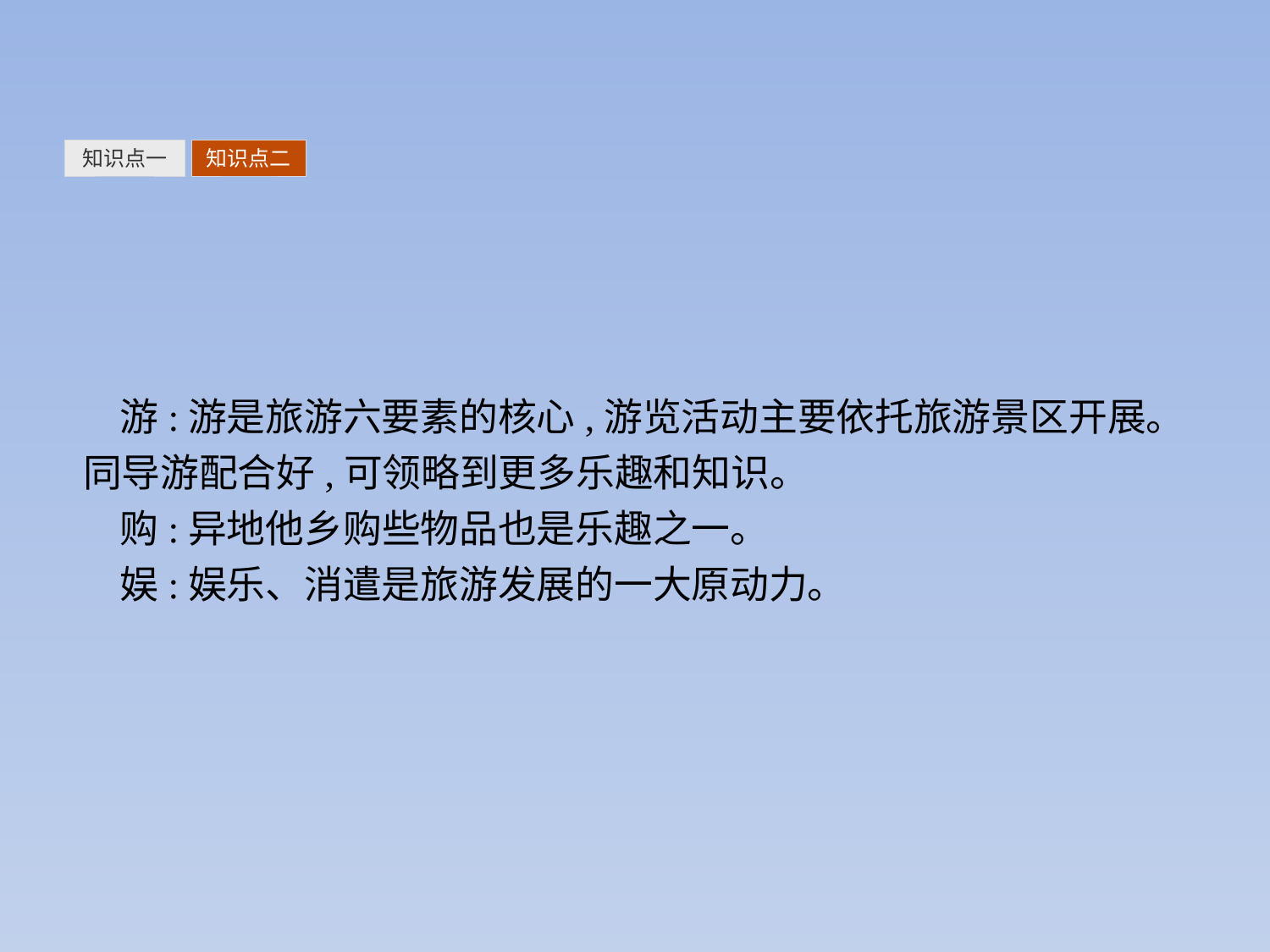

知识点一
知识点二
游:游是旅游六要素的核心,游览活动主要依托旅游景区开展。同导游配合好,可领略到更多乐趣和知识。
购:异地他乡购些物品也是乐趣之一。
娱:娱乐、消遣是旅游发展的一大原动力。